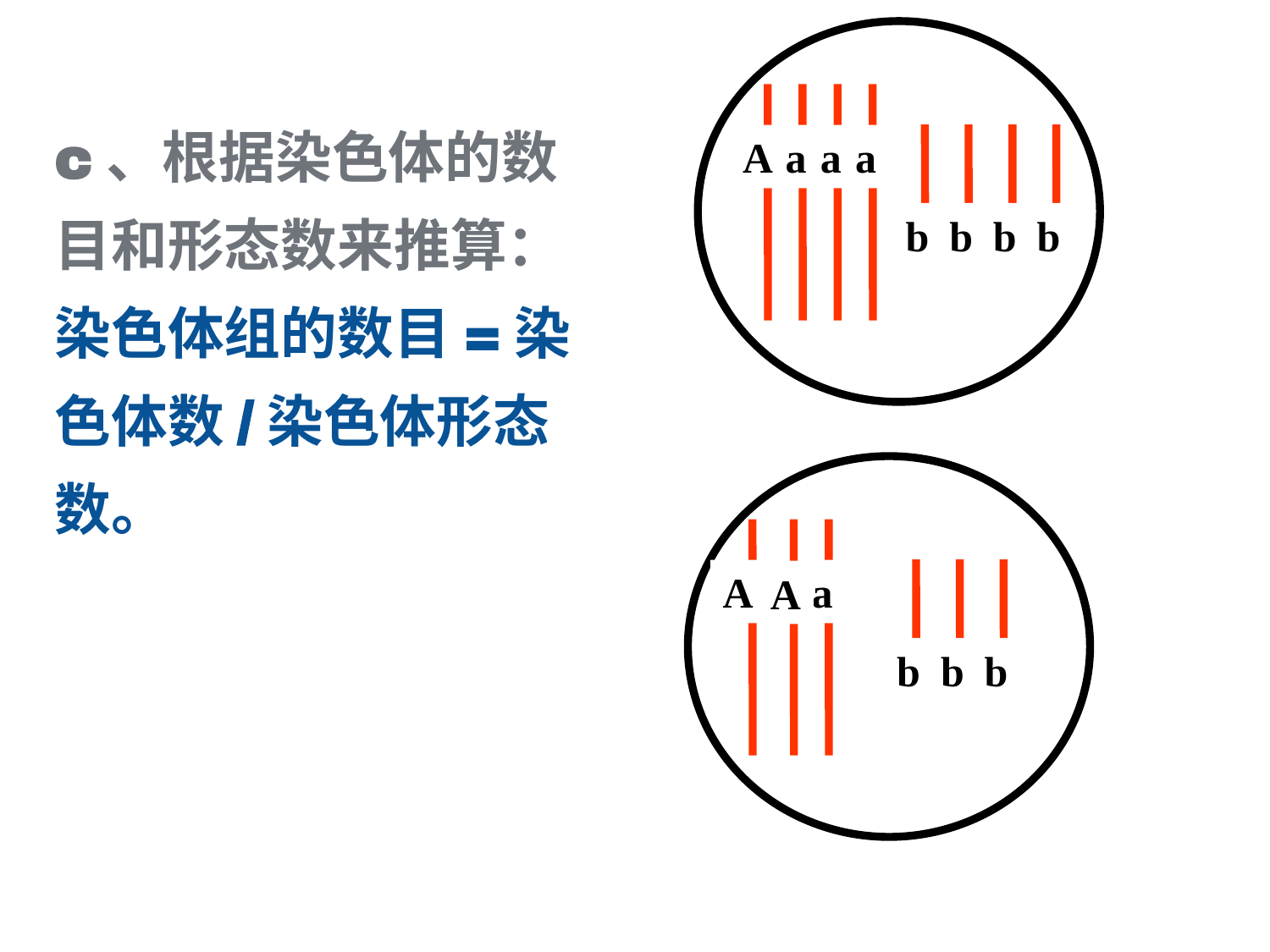

A
a
a
a
b
b
b
b

A
a
A
b
b
b
c、根据染色体的数目和形态数来推算：
染色体组的数目=染色体数/染色体形态数。